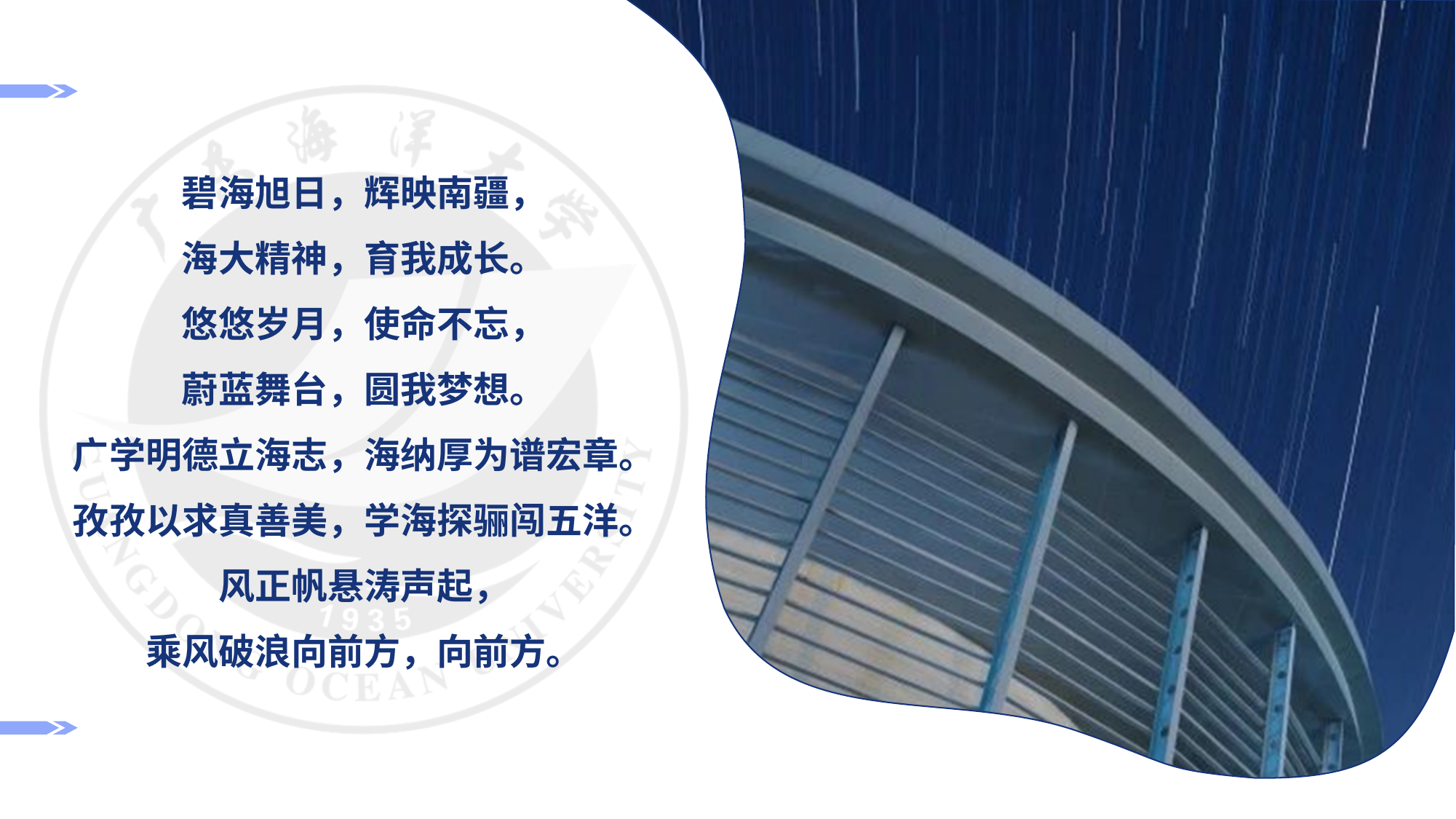

碧海旭日，辉映南疆，
海大精神，育我成长。
悠悠岁月，使命不忘，
蔚蓝舞台，圆我梦想。
广学明德立海志，海纳厚为谱宏章。
孜孜以求真善美，学海探骊闯五洋。
风正帆悬涛声起，
乘风破浪向前方，向前方。